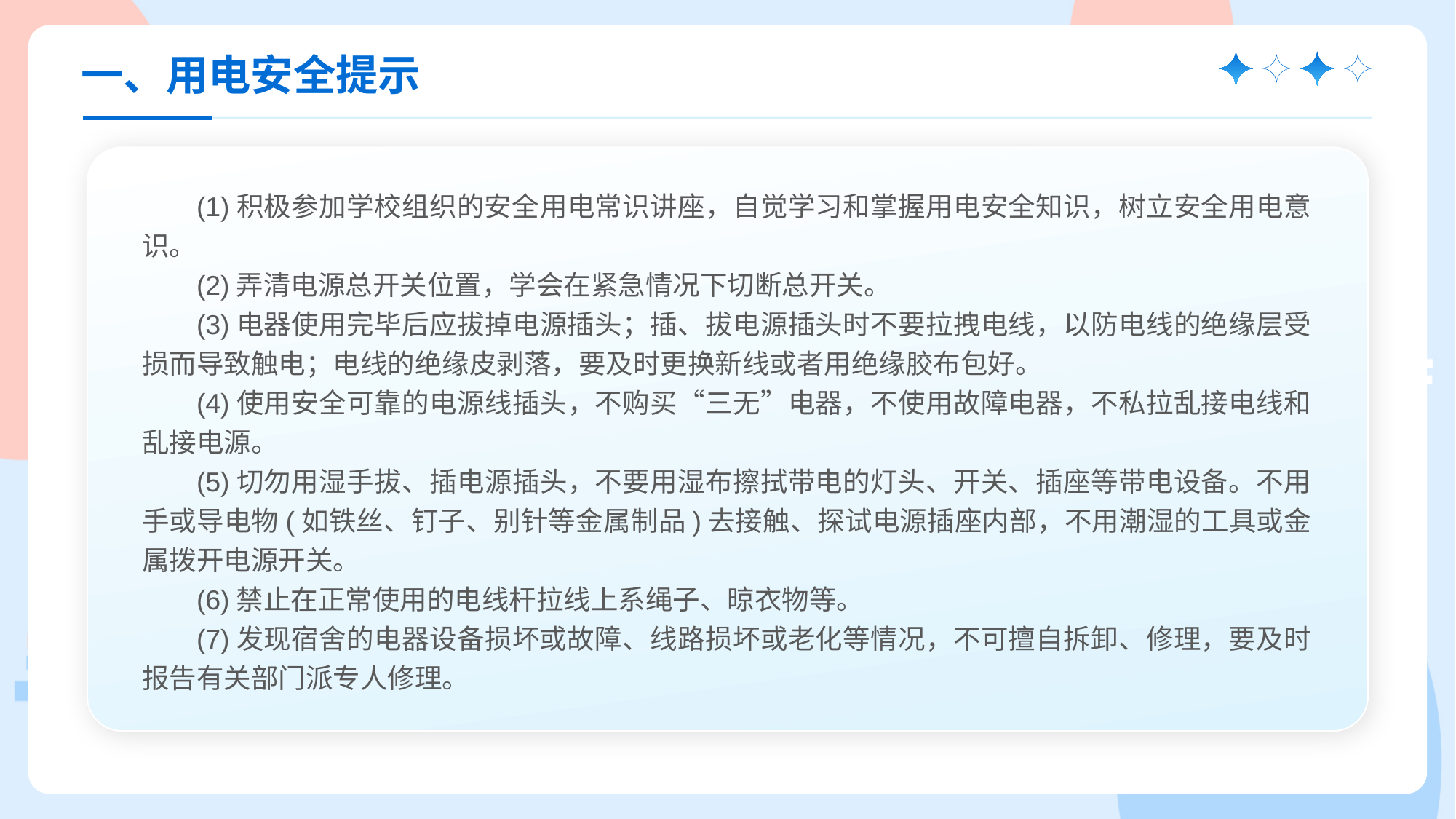

一、用电安全提示

(1)积极参加学校组织的安全用电常识讲座，自觉学习和掌握用电安全知识，树立安全用电意识。
(2)弄清电源总开关位置，学会在紧急情况下切断总开关。
(3)电器使用完毕后应拔掉电源插头；插、拔电源插头时不要拉拽电线，以防电线的绝缘层受损而导致触电；电线的绝缘皮剥落，要及时更换新线或者用绝缘胶布包好。
(4)使用安全可靠的电源线插头，不购买“三无”电器，不使用故障电器，不私拉乱接电线和乱接电源。
(5)切勿用湿手拔、插电源插头，不要用湿布擦拭带电的灯头、开关、插座等带电设备。不用手或导电物(如铁丝、钉子、别针等金属制品)去接触、探试电源插座内部，不用潮湿的工具或金属拨开电源开关。
(6)禁止在正常使用的电线杆拉线上系绳子、晾衣物等。
(7)发现宿舍的电器设备损坏或故障、线路损坏或老化等情况，不可擅自拆卸、修理，要及时报告有关部门派专人修理。